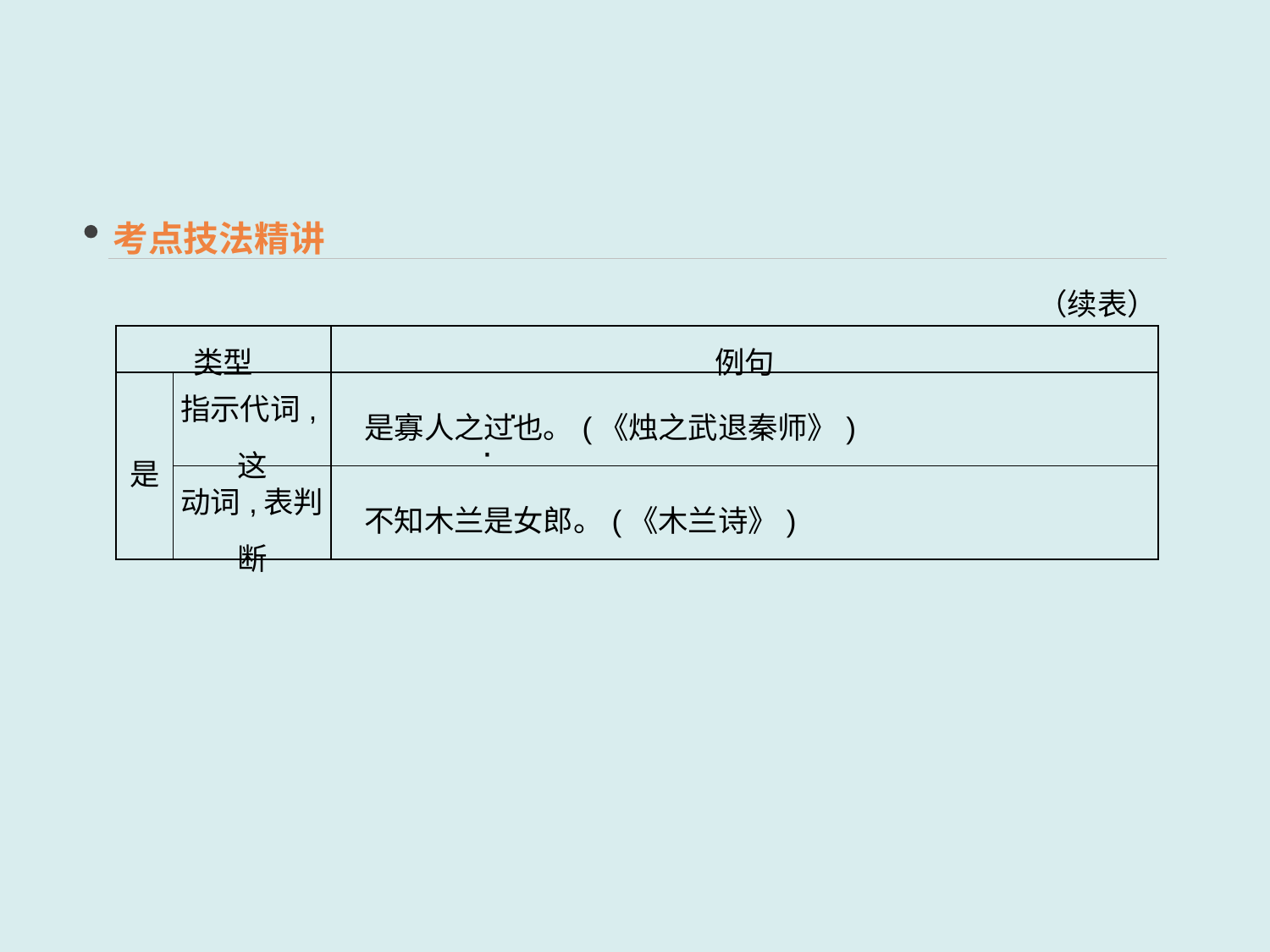

考点技法精讲

（续表）

| 类型 |  | 例句 |
| --- | --- | --- |
| 是 | 指示代词,这 | 是寡人之过也。(《烛之武退秦师》) |
|  | 动词,表判断 | 不知木兰是女郎。(《木兰诗》) |
 ·
 ·